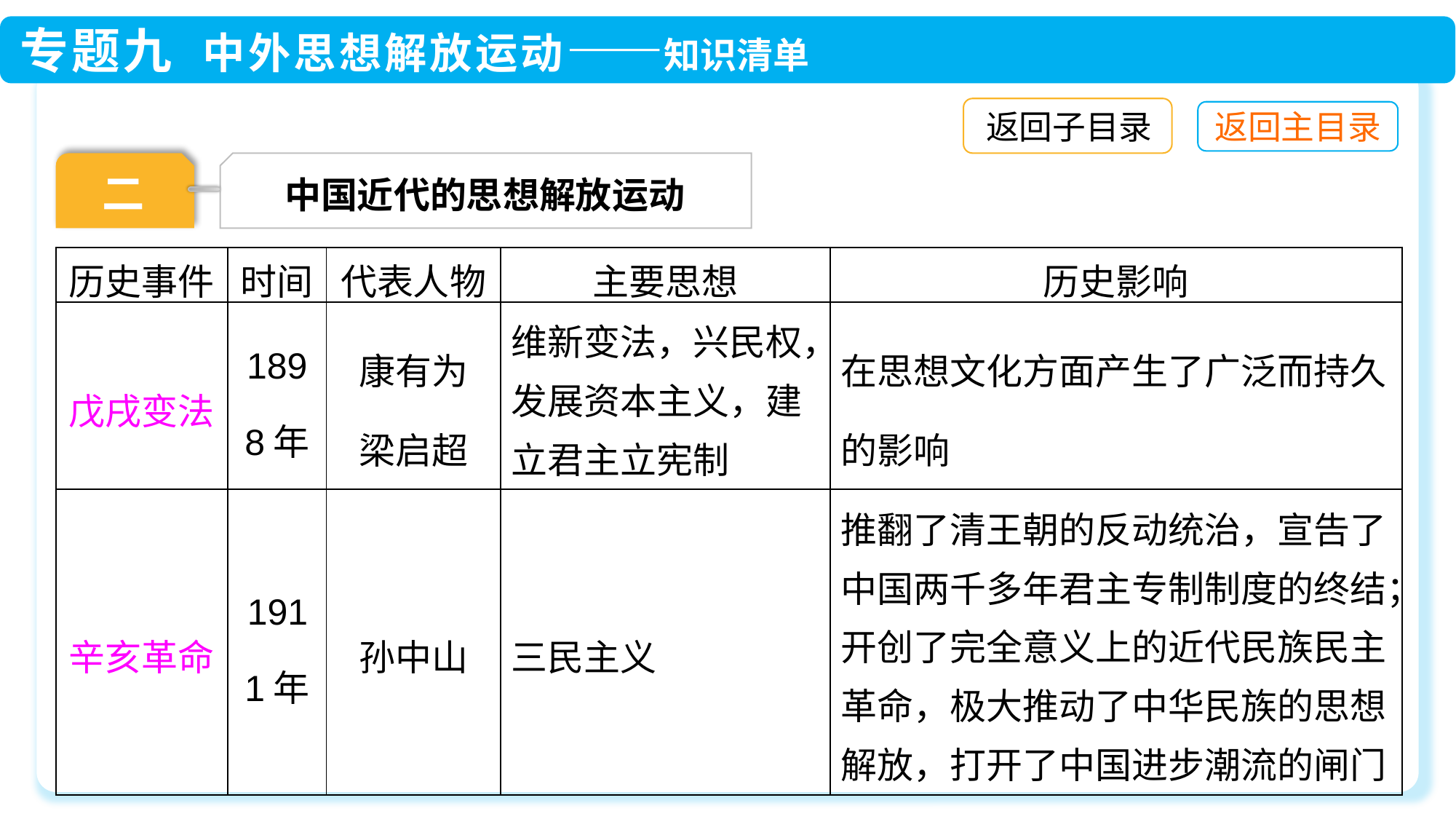

返回子目录
中国近代的思想解放运动
二

| 历史事件 | 时间 | 代表人物 | 主要思想 | 历史影响 |
| --- | --- | --- | --- | --- |
| 戊戌变法 | 1898年 | 康有为 梁启超 | 维新变法，兴民权，发展资本主义，建立君主立宪制 | 在思想文化方面产生了广泛而持久的影响 |
| 辛亥革命 | 1911年 | 孙中山 | 三民主义 | 推翻了清王朝的反动统治，宣告了中国两千多年君主专制制度的终结；开创了完全意义上的近代民族民主革命，极大推动了中华民族的思想解放，打开了中国进步潮流的闸门 |